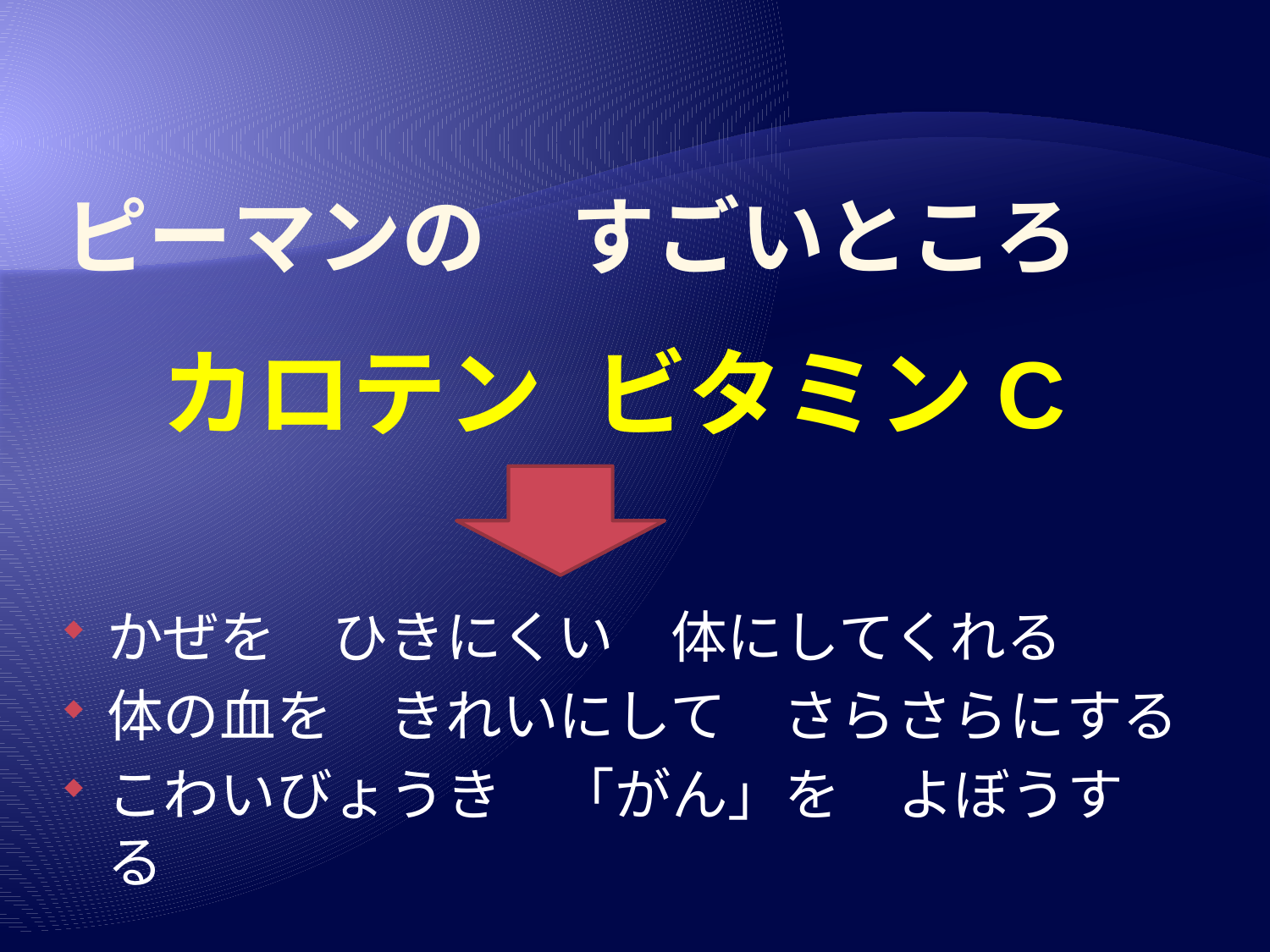

# ピーマンの　すごいところ
カロテン
ビタミンC

かぜを　ひきにくい　体にしてくれる
体の血を　きれいにして　さらさらにする
こわいびょうき　「がん」を　よぼうする